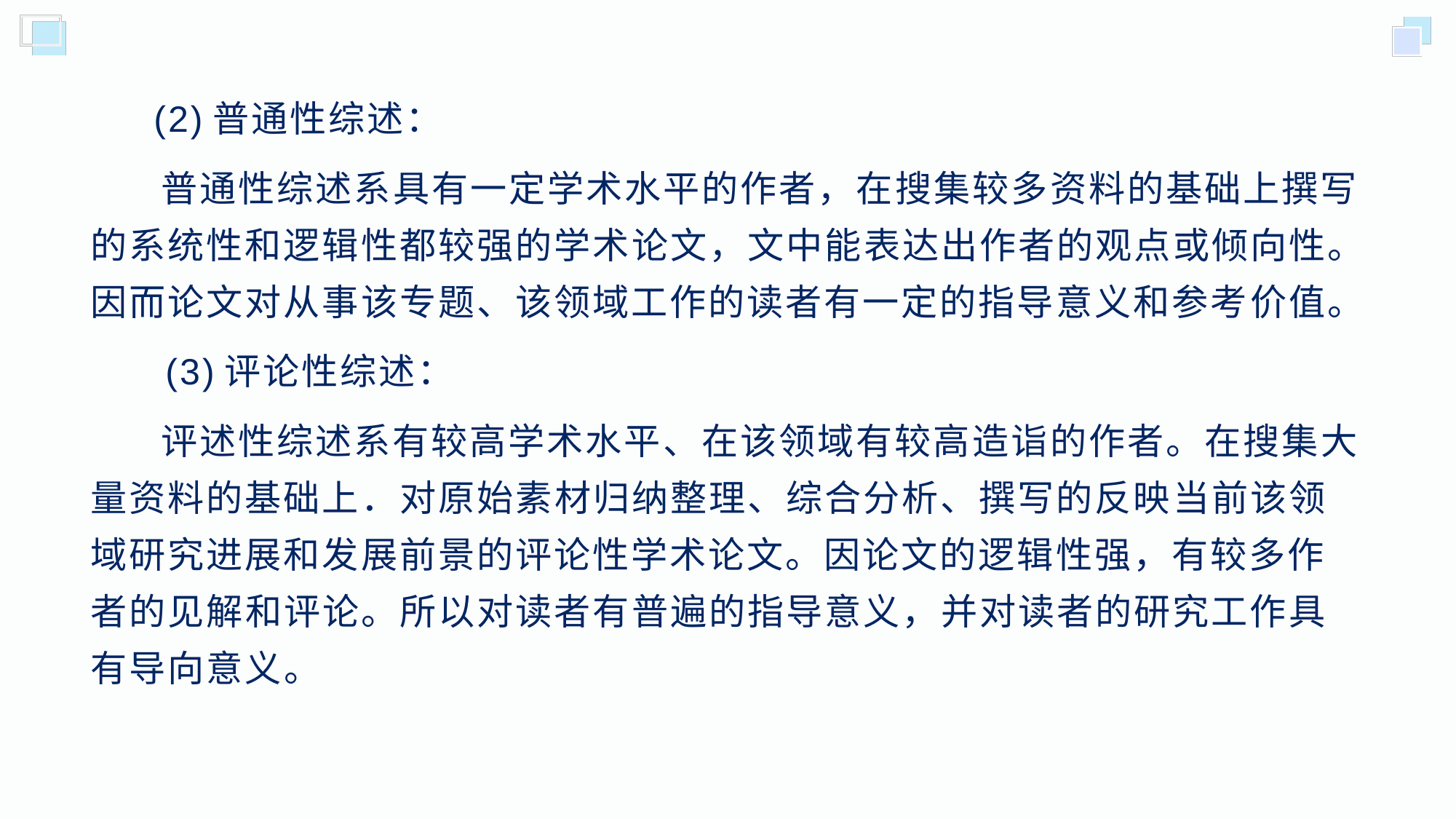

(2)普通性综述：
      普通性综述系具有一定学术水平的作者，在搜集较多资料的基础上撰写的系统性和逻辑性都较强的学术论文，文中能表达出作者的观点或倾向性。因而论文对从事该专题、该领域工作的读者有一定的指导意义和参考价值。
      (3)评论性综述：
      评述性综述系有较高学术水平、在该领域有较高造诣的作者。在搜集大量资料的基础上．对原始素材归纳整理、综合分析、撰写的反映当前该领域研究进展和发展前景的评论性学术论文。因论文的逻辑性强，有较多作者的见解和评论。所以对读者有普遍的指导意义，并对读者的研究工作具有导向意义。